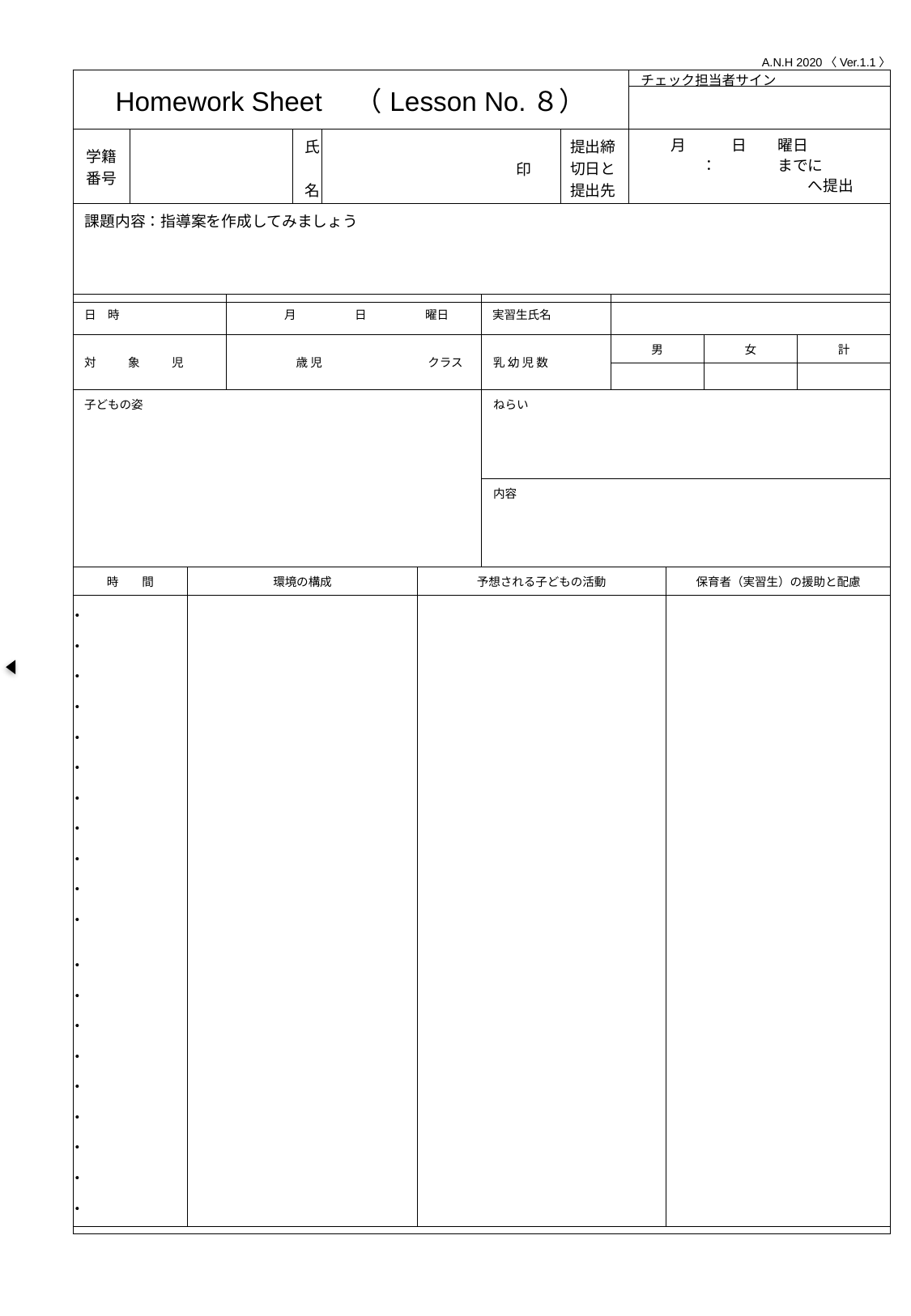

A.N.H 2020〈Ver.1.1〉
| Homework Sheet　（Lesson No.８） |  |  |  |  | チェック担当者サイン |
| --- | --- | --- | --- | --- | --- |
|  |  |  |  |  |  |
| 学籍番号 |  | 氏　名 | 印 | 提出締切日と提出先 | 月　　　日　　曜日 　　　　：　　　　までに 　　　　　　　　　　　へ提出 |
| 課題内容：指導案を作成してみましょう |  |  |  |  |  |
|  |  |  |  |  |  |
| 日　時 |  | 月　　　　　日　　　　　曜日 |  | 実習生氏名 |  |  |  |  |
| --- | --- | --- | --- | --- | --- | --- | --- | --- |
| 対　象　児 |  | 歳 児　　　　　　　　　クラス |  | 乳 幼 児 数 | 男 |  | 女 | 計 |
|  |  |  |  |  |  |  |  |  |
| 子どもの姿 |  |  |  | ねらい |  |  |  |  |
|  |  |  |  | 内容 |  |  |  |  |
| 時　　間 | 環境の構成 |  | 予想される子どもの活動 |  |  | 保育者（実習生）の援助と配慮 | 保育者（実習生）の援助と配慮 |  |
|  |  |  |  |  |  |  |  |  |
・

・

・

・

・

・

・

・

・

・

・

・

・

・

・

・

・

・

・

・